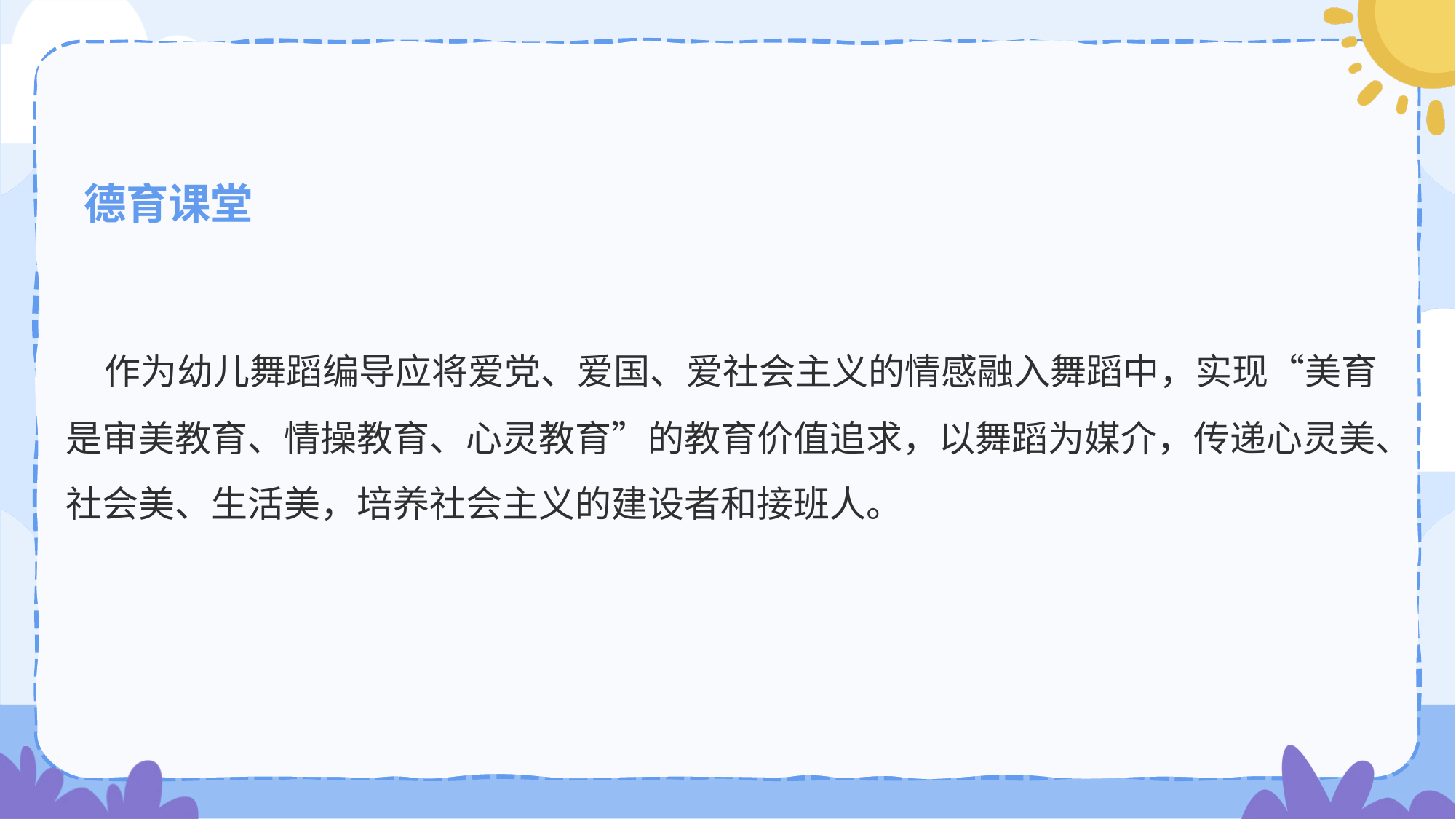

德育课堂
   作为幼儿舞蹈编导应将爱党、爱国、爱社会主义的情感融入舞蹈中，实现“美育是审美教育、情操教育、心灵教育”的教育价值追求，以舞蹈为媒介，传递心灵美、社会美、生活美，培养社会主义的建设者和接班人。